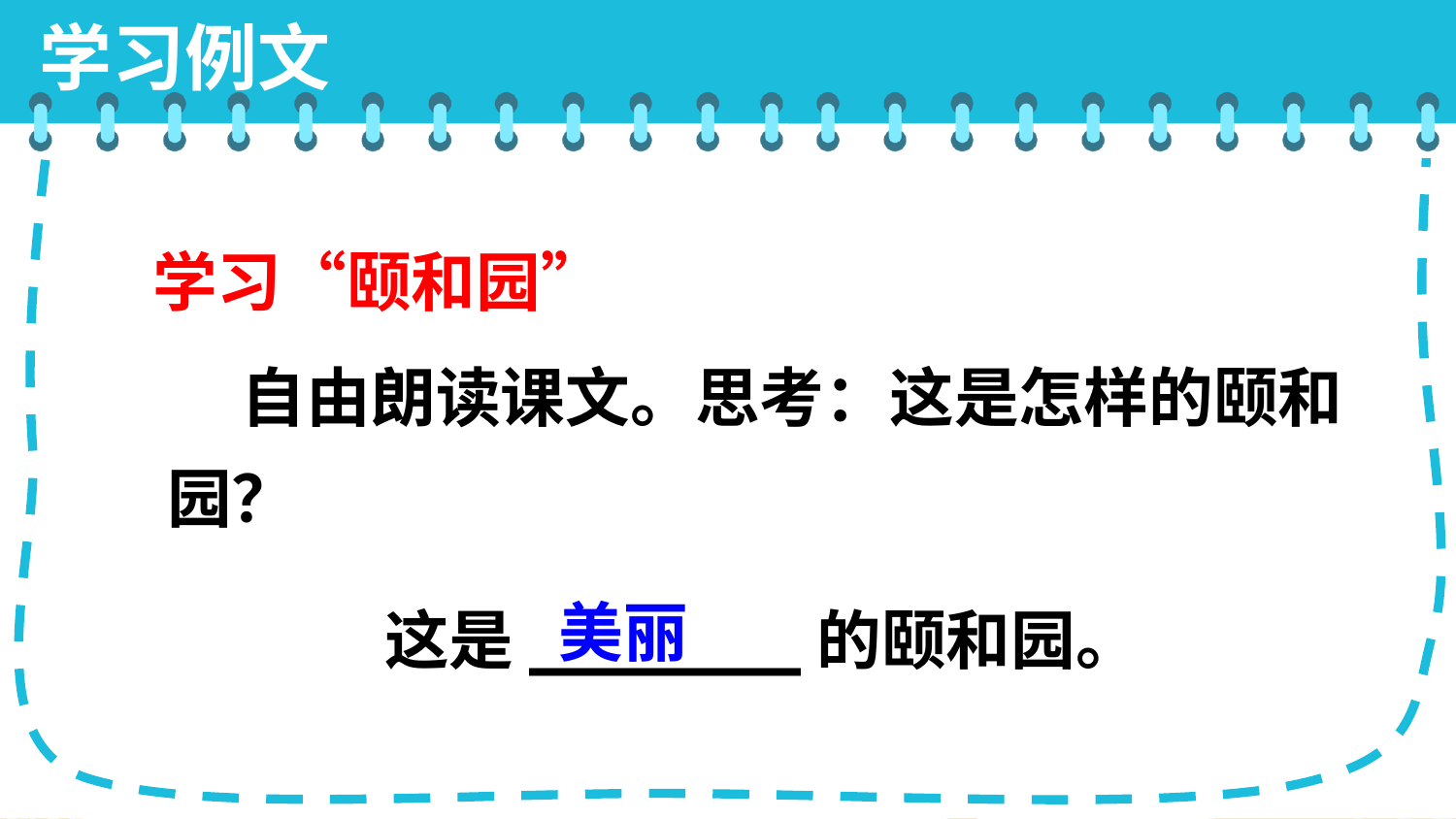

学习例文
学习“颐和园”
    自由朗读课文。思考：这是怎样的颐和园？
美丽
这是_______的颐和园。